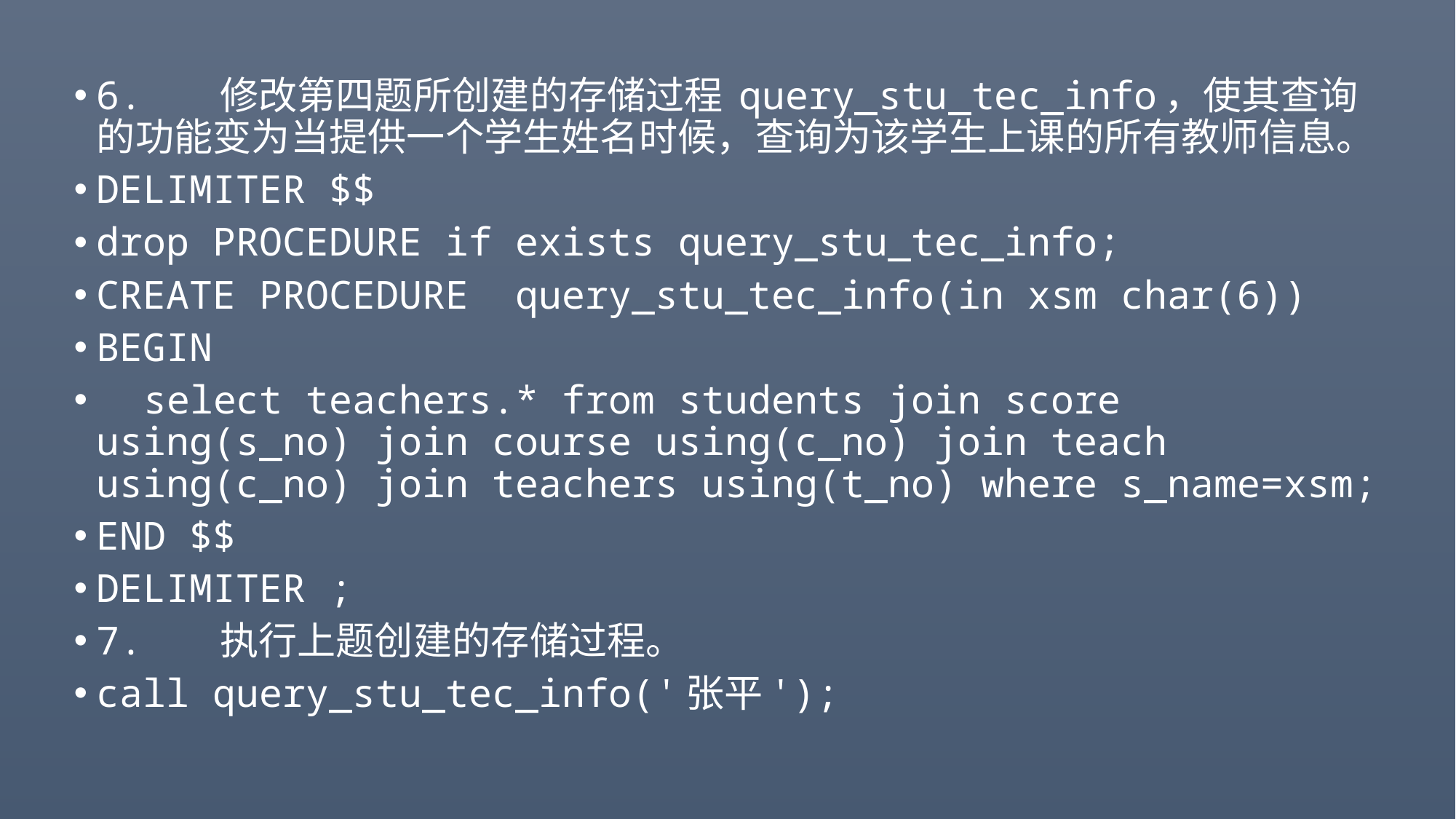

#
6.   修改第四题所创建的存储过程 query_stu_tec_info，使其查询的功能变为当提供一个学生姓名时候，查询为该学生上课的所有教师信息。
DELIMITER $$
drop PROCEDURE if exists query_stu_tec_info;
CREATE PROCEDURE  query_stu_tec_info(in xsm char(6))
BEGIN
  select teachers.* from students join score using(s_no) join course using(c_no) join teach using(c_no) join teachers using(t_no) where s_name=xsm;
END $$
DELIMITER ;
7.   执行上题创建的存储过程。
call query_stu_tec_info('张平');